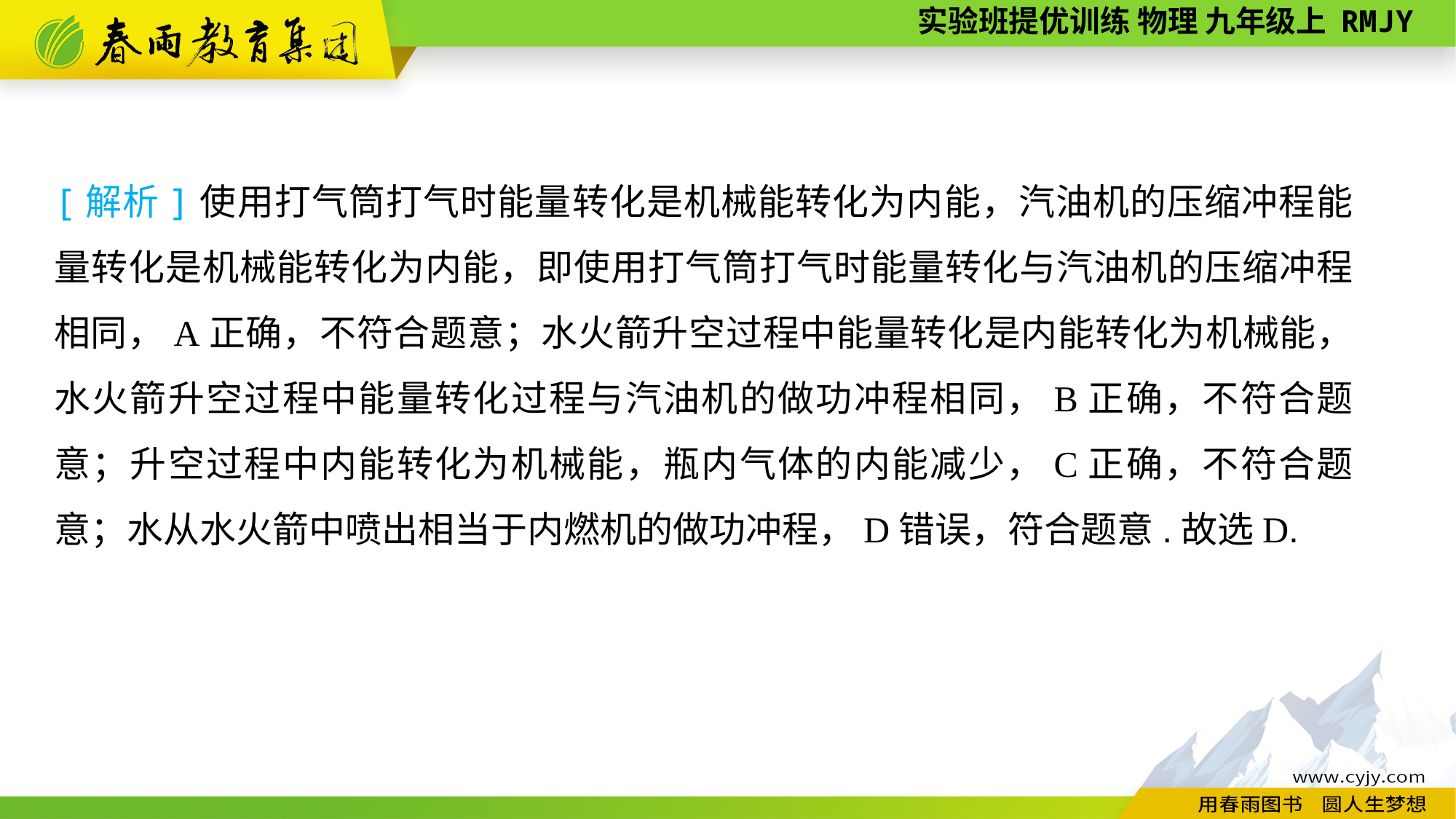

[解析]使用打气筒打气时能量转化是机械能转化为内能，汽油机的压缩冲程能量转化是机械能转化为内能，即使用打气筒打气时能量转化与汽油机的压缩冲程相同，A正确，不符合题意；水火箭升空过程中能量转化是内能转化为机械能，水火箭升空过程中能量转化过程与汽油机的做功冲程相同，B正确，不符合题意；升空过程中内能转化为机械能，瓶内气体的内能减少，C正确，不符合题意；水从水火箭中喷出相当于内燃机的做功冲程，D错误，符合题意.故选D.